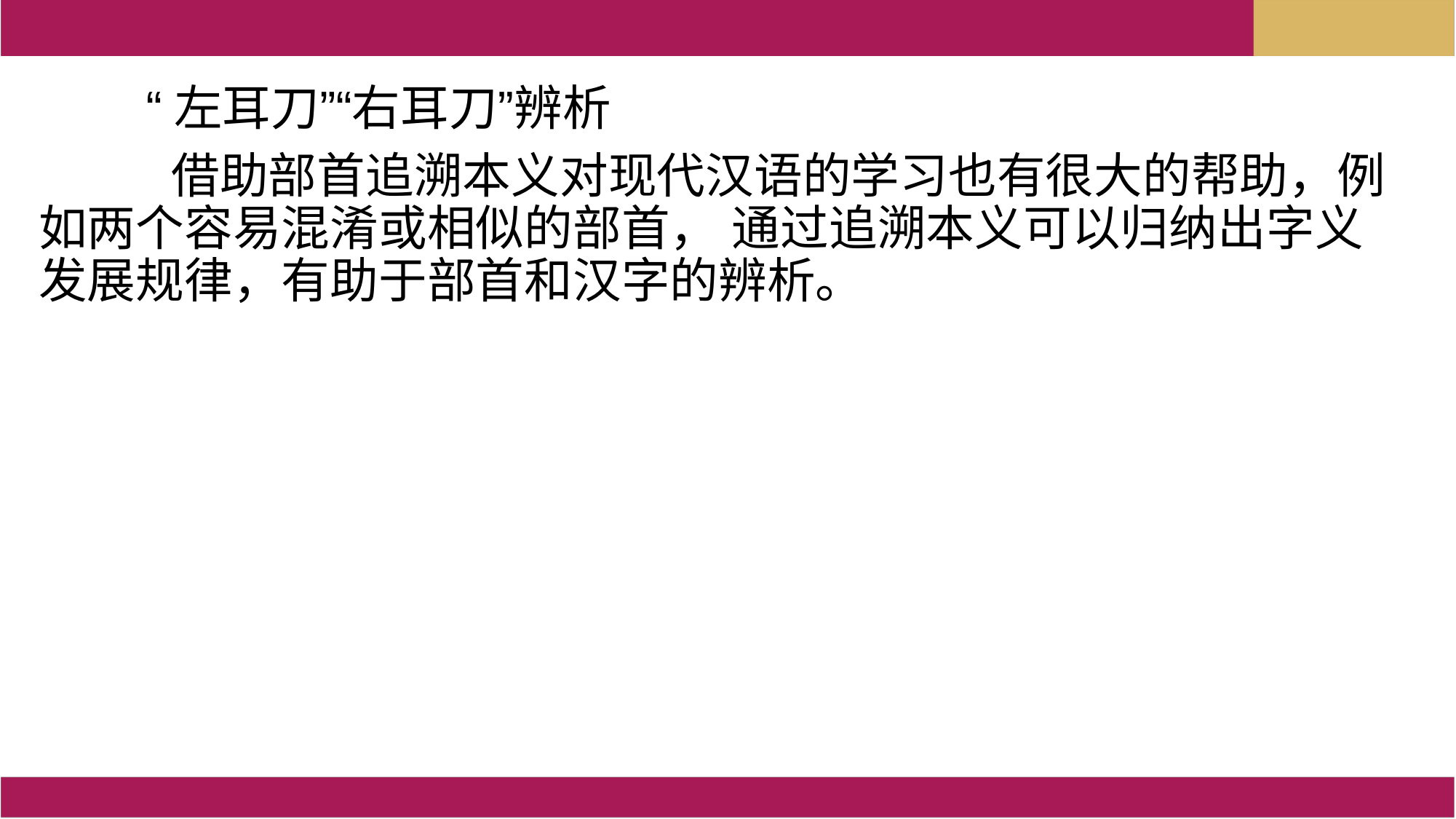

“左耳刀”“右耳刀”辨析
         借助部首追溯本义对现代汉语的学习也有很大的帮助，例如两个容易混淆或相似的部首， 通过追溯本义可以归纳出字义发展规律，有助于部首和汉字的辨析。